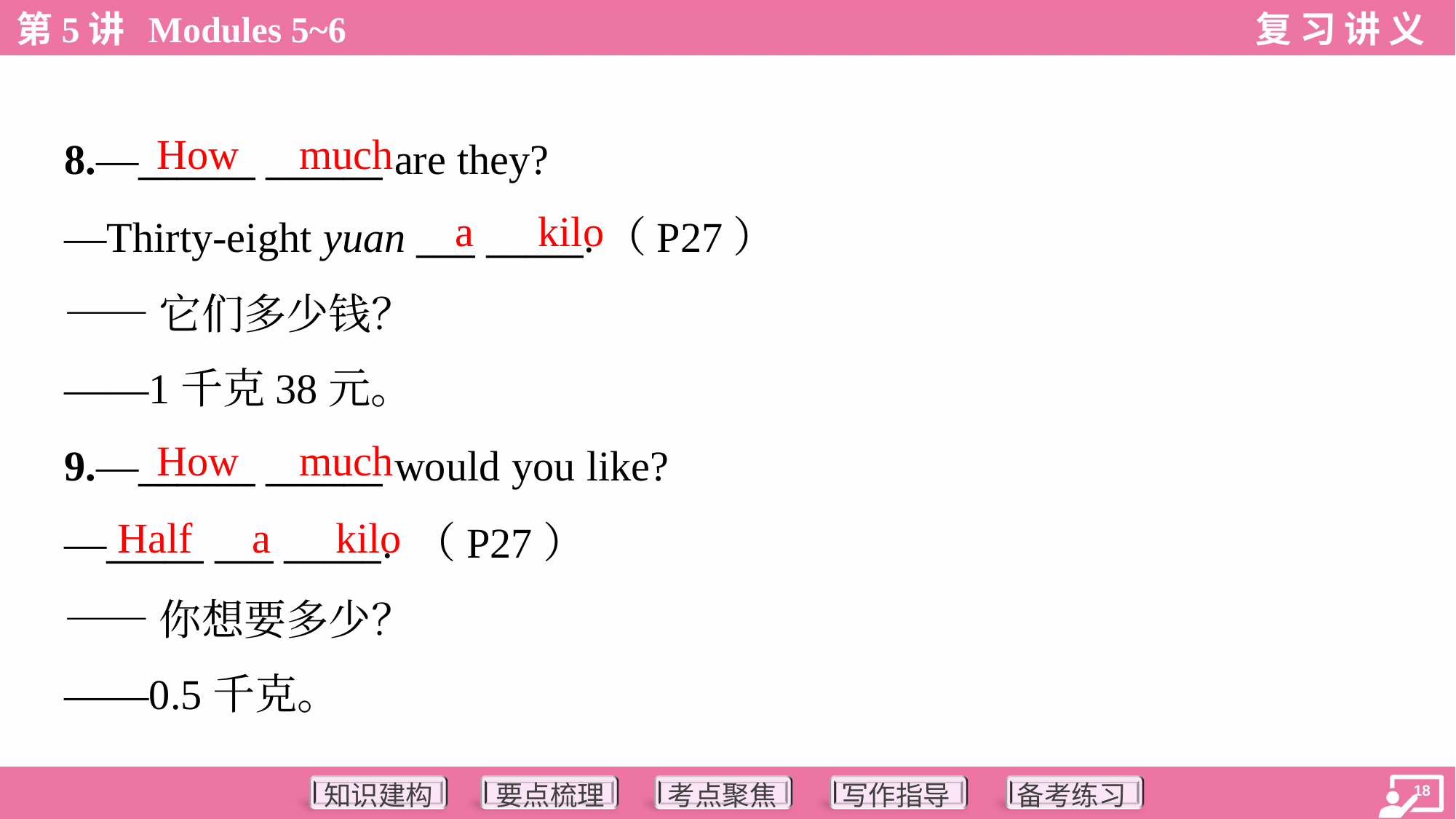

How
much
8.—______ ______ are they?
—Thirty-eight yuan ___ _____.（P27）
——它们多少钱？
——1千克38元。
a
kilo
How
much
9.—______ ______ would you like?
—_____ ___ _____. （P27）
——你想要多少？
——0.5千克。
Half
a
kilo